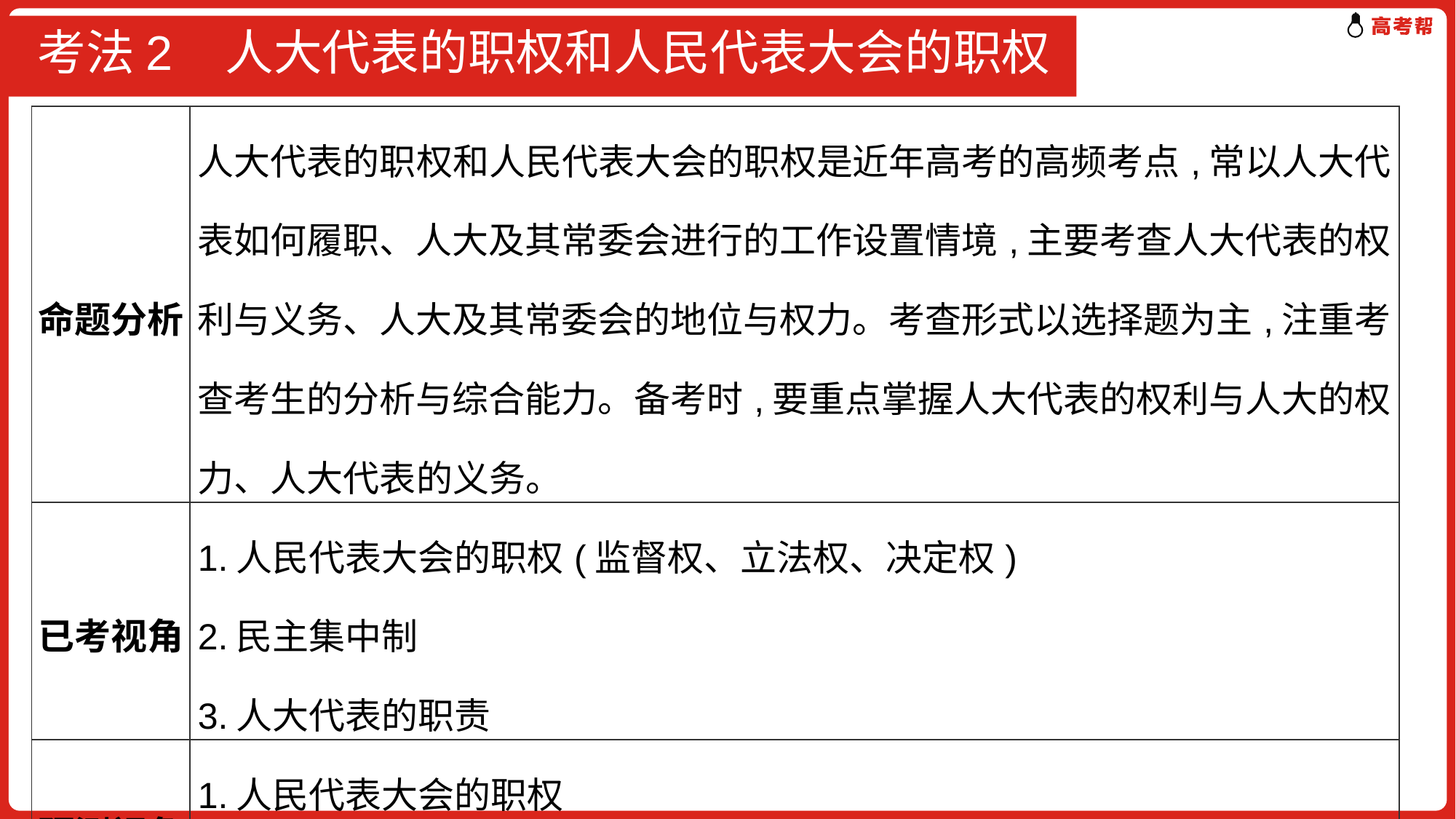

# 考法2   人大代表的职权和人民代表大会的职权
| 命题分析 | 人大代表的职权和人民代表大会的职权是近年高考的高频考点,常以人大代表如何履职、人大及其常委会进行的工作设置情境,主要考查人大代表的权利与义务、人大及其常委会的地位与权力。考查形式以选择题为主,注重考查考生的分析与综合能力。备考时,要重点掌握人大代表的权利与人大的权力、人大代表的义务。 |
| --- | --- |
| 已考视角 | 1.人民代表大会的职权(监督权、立法权、决定权) 2.民主集中制 3.人大代表的职责 |
| 预测视角 | 1.人民代表大会的职权 2.人大代表的职责 |